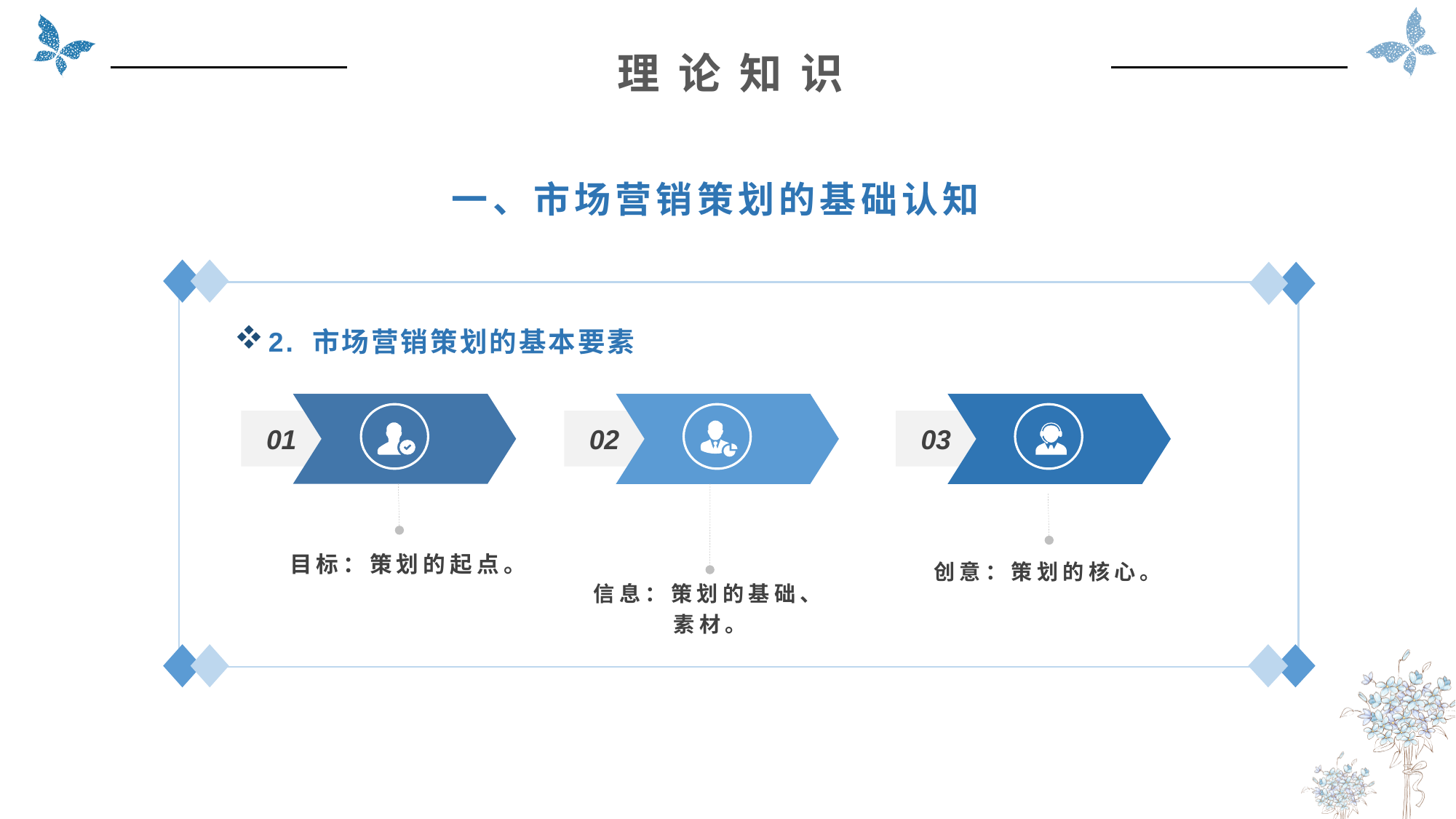

理 论 知 识
一、市场营销策划的基础认知

2. 市场营销策划的基本要素

01

目标：策划的起点。

02

信息：策划的基础、素材。

03

创意：策划的核心。